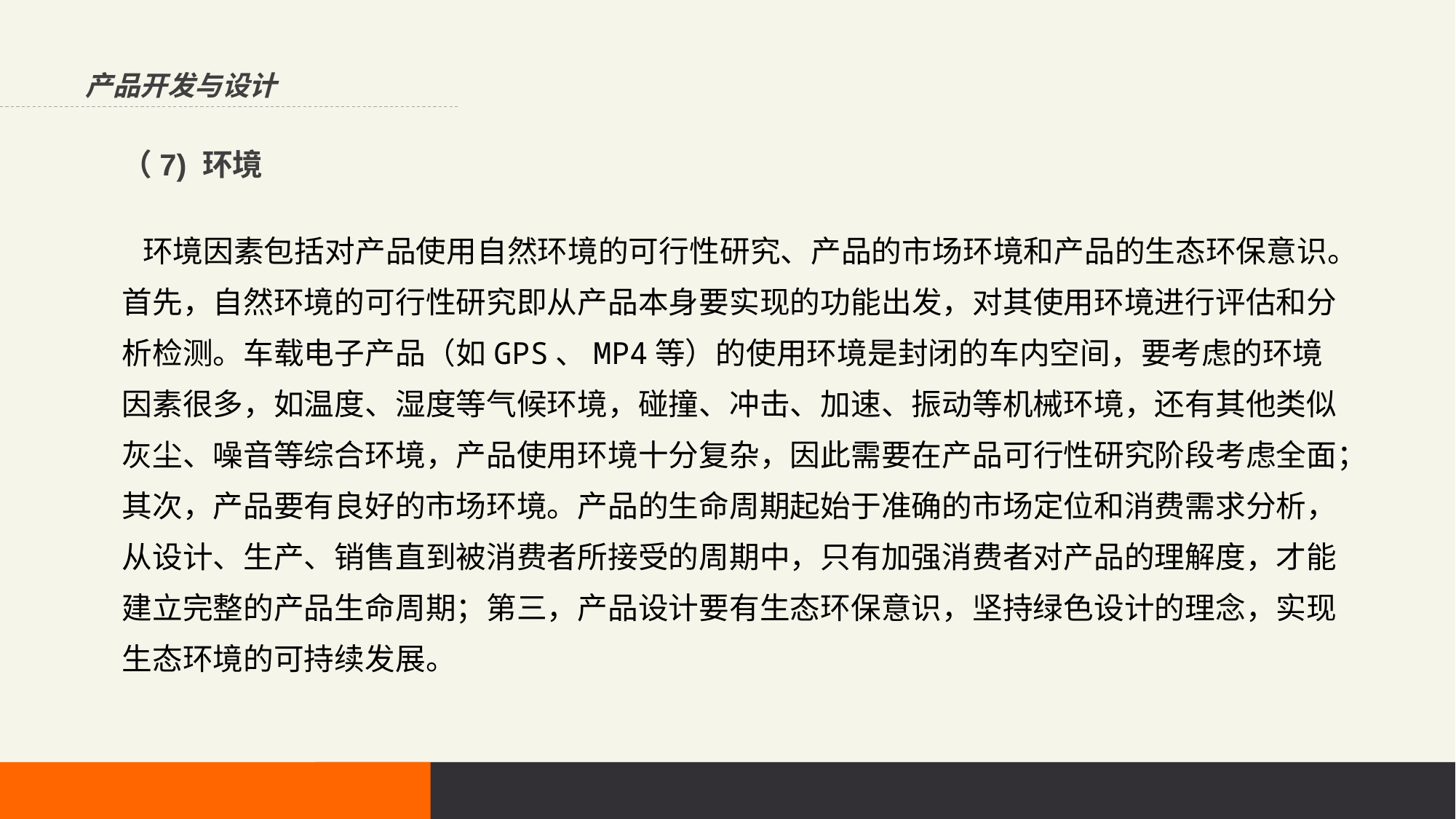

产品开发与设计
（7) 环境
  环境因素包括对产品使用自然环境的可行性研究、产品的市场环境和产品的生态环保意识。首先，自然环境的可行性研究即从产品本身要实现的功能出发，对其使用环境进行评估和分析检测。车载电子产品（如GPS、MP4等）的使用环境是封闭的车内空间，要考虑的环境因素很多，如温度、湿度等气候环境，碰撞、冲击、加速、振动等机械环境，还有其他类似灰尘、噪音等综合环境，产品使用环境十分复杂，因此需要在产品可行性研究阶段考虑全面；其次，产品要有良好的市场环境。产品的生命周期起始于准确的市场定位和消费需求分析，从设计、生产、销售直到被消费者所接受的周期中，只有加强消费者对产品的理解度，才能建立完整的产品生命周期；第三，产品设计要有生态环保意识，坚持绿色设计的理念，实现生态环境的可持续发展。